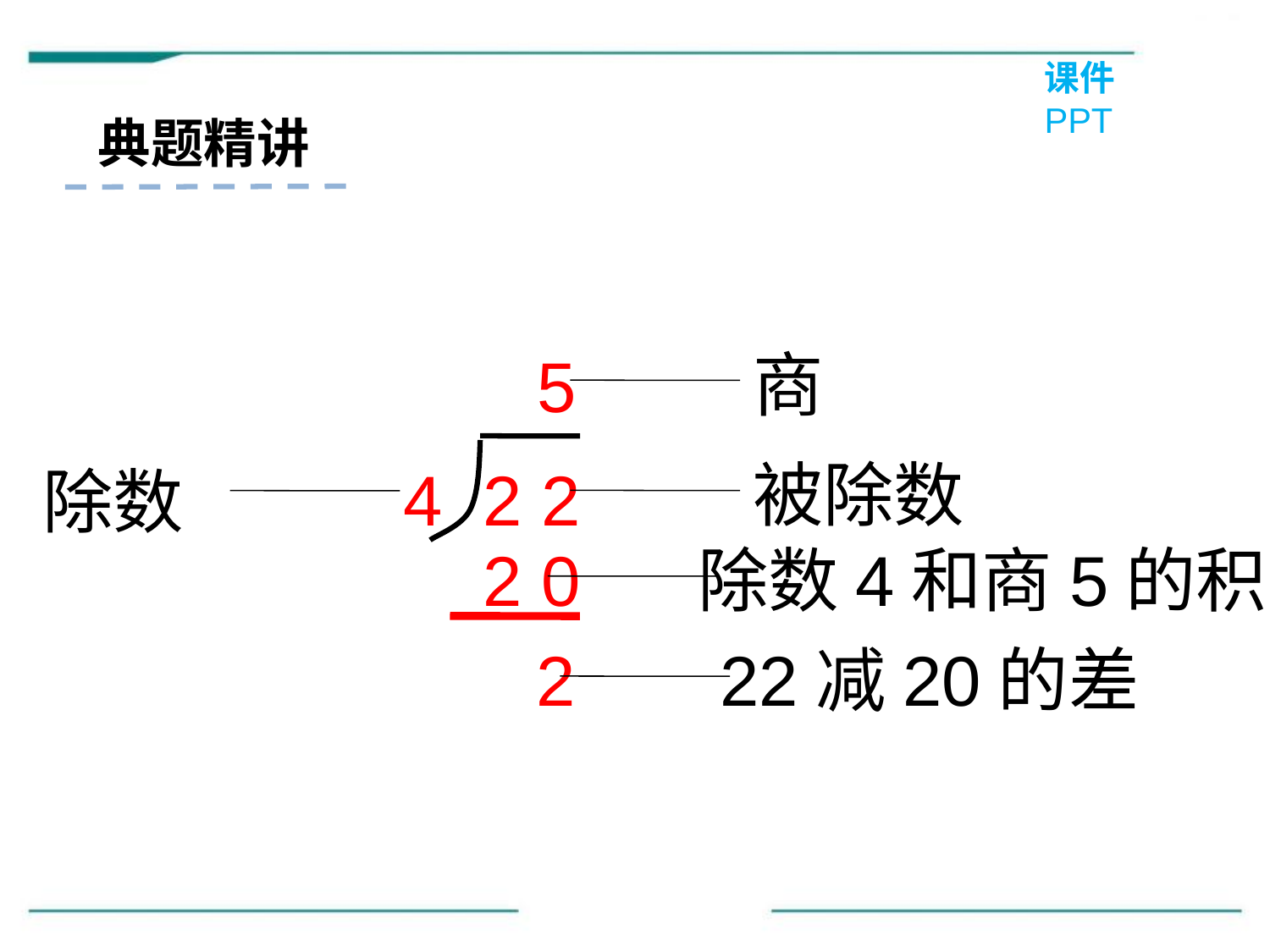

课件PPT
典题精讲

商

  5

被除数

4
2 2
除数

2 0
除数4和商5的积

 2
22减20的差